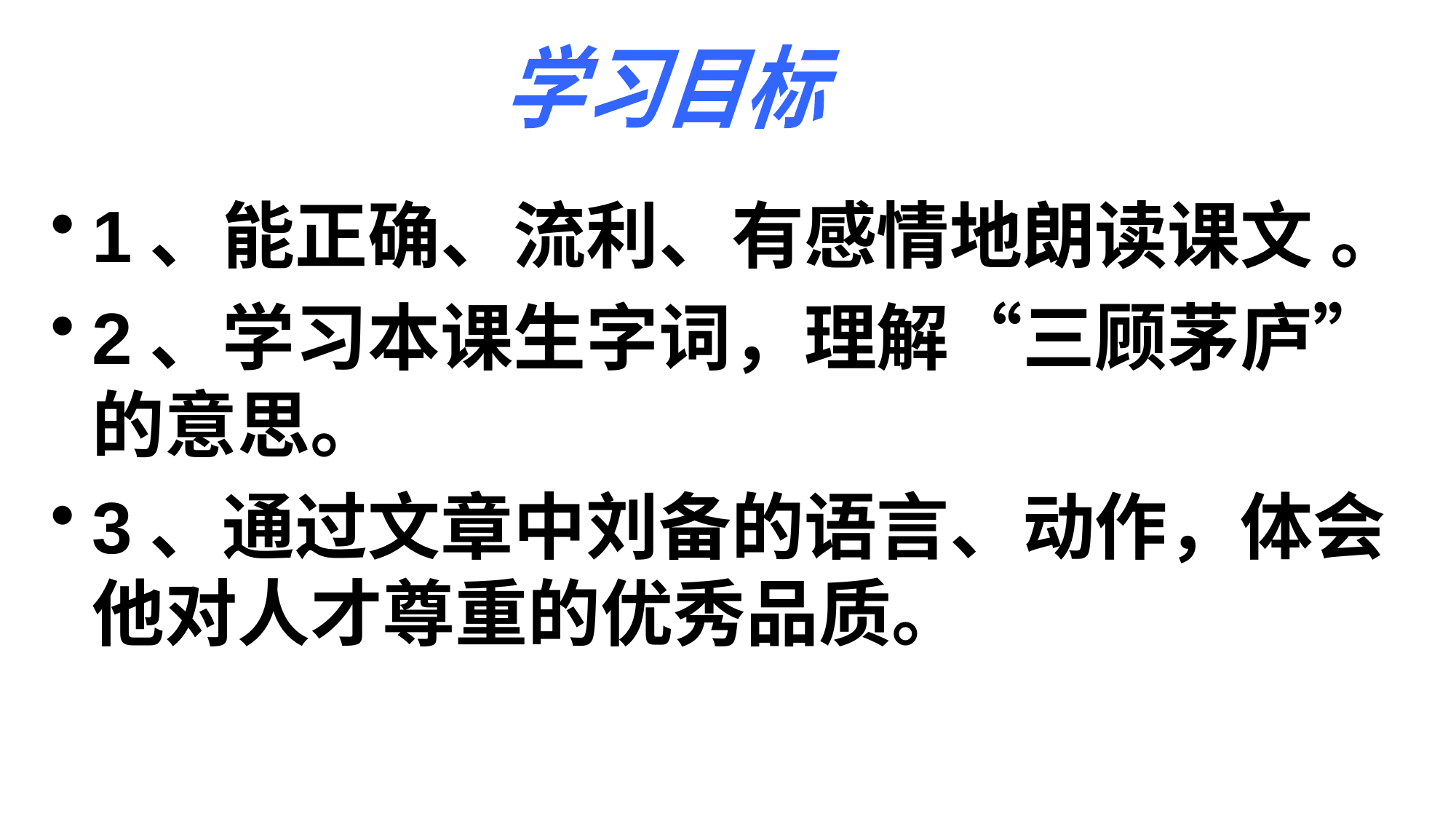

学习目标
1、能正确、流利、有感情地朗读课文 。
2、学习本课生字词，理解“三顾茅庐”的意思。
3、通过文章中刘备的语言、动作，体会他对人才尊重的优秀品质。